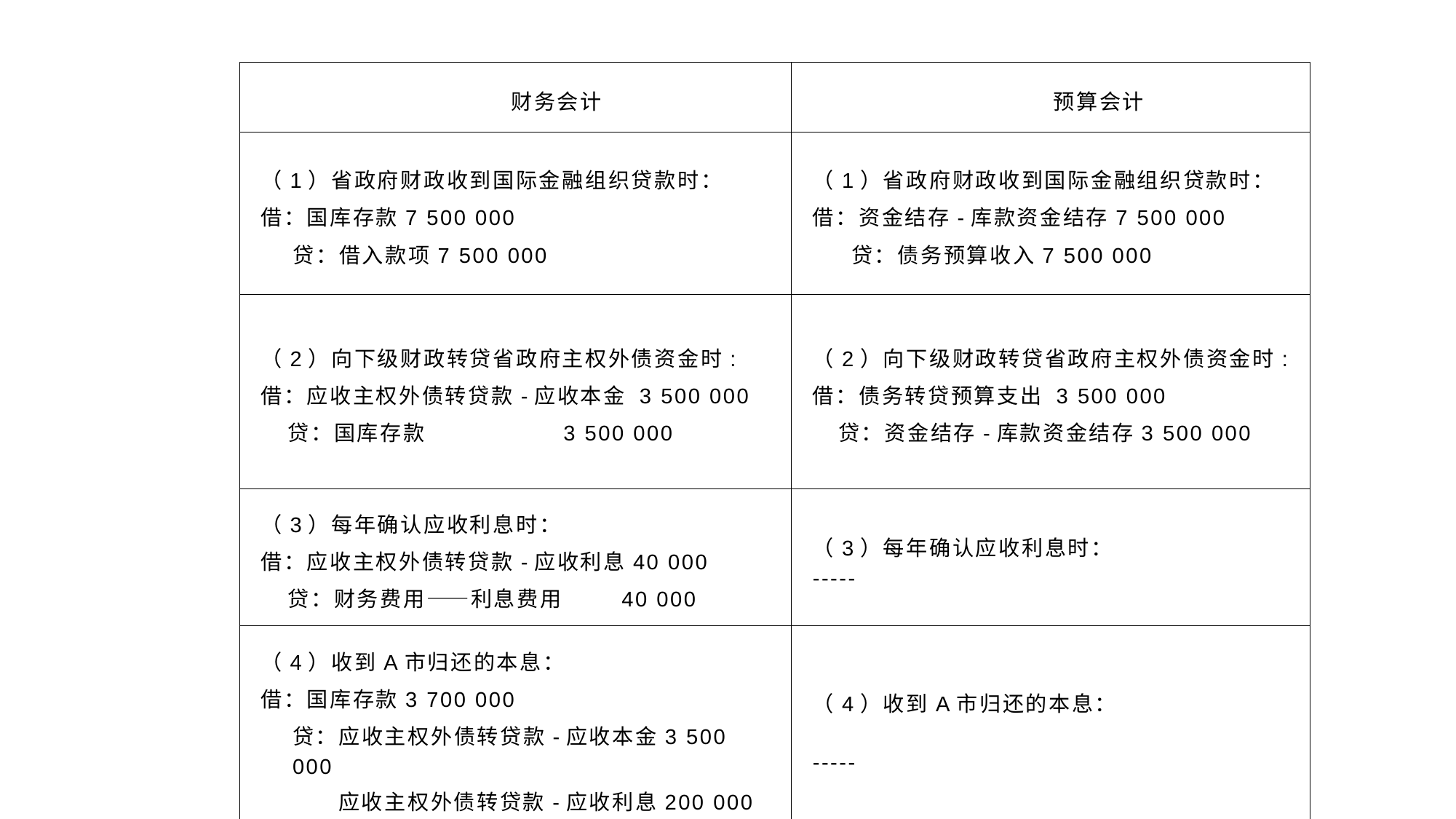

| 财务会计 | 预算会计 |
| --- | --- |
| （1）省政府财政收到国际金融组织贷款时： 借：国库存款7 500 000 贷：借入款项7 500 000 | （1）省政府财政收到国际金融组织贷款时： 借：资金结存-库款资金结存7 500 000 贷：债务预算收入7 500 000 |
| （2）向下级财政转贷省政府主权外债资金时: 借：应收主权外债转贷款-应收本金 3 500 000 贷：国库存款 3 500 000 | （2）向下级财政转贷省政府主权外债资金时: 借：债务转贷预算支出 3 500 000 贷：资金结存-库款资金结存3 500 000 |
| （3）每年确认应收利息时： 借：应收主权外债转贷款-应收利息40 000 贷：财务费用――利息费用 40 000 | （3）每年确认应收利息时： ----- |
| （4）收到A市归还的本息： 借：国库存款3 700 000 贷：应收主权外债转贷款-应收本金3 500 000 应收主权外债转贷款-应收利息200 000 | （4）收到A市归还的本息：   ----- |